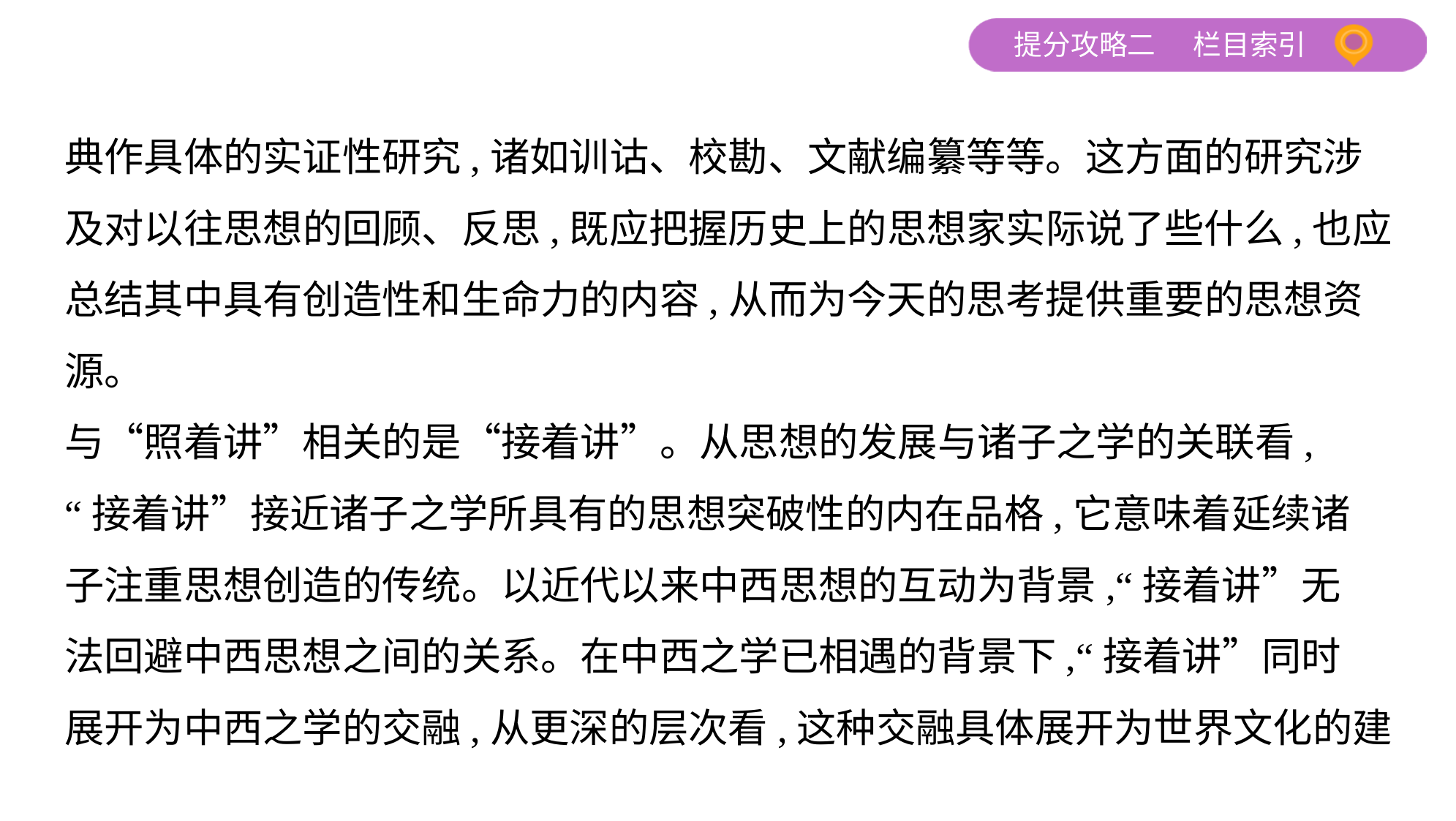

典作具体的实证性研究,诸如训诂、校勘、文献编纂等等。这方面的研究涉
及对以往思想的回顾、反思,既应把握历史上的思想家实际说了些什么,也应
总结其中具有创造性和生命力的内容,从而为今天的思考提供重要的思想资
源。
与“照着讲”相关的是“接着讲”。从思想的发展与诸子之学的关联看,
“接着讲”接近诸子之学所具有的思想突破性的内在品格,它意味着延续诸
子注重思想创造的传统。以近代以来中西思想的互动为背景,“接着讲”无
法回避中西思想之间的关系。在中西之学已相遇的背景下,“接着讲”同时
展开为中西之学的交融,从更深的层次看,这种交融具体展开为世界文化的建